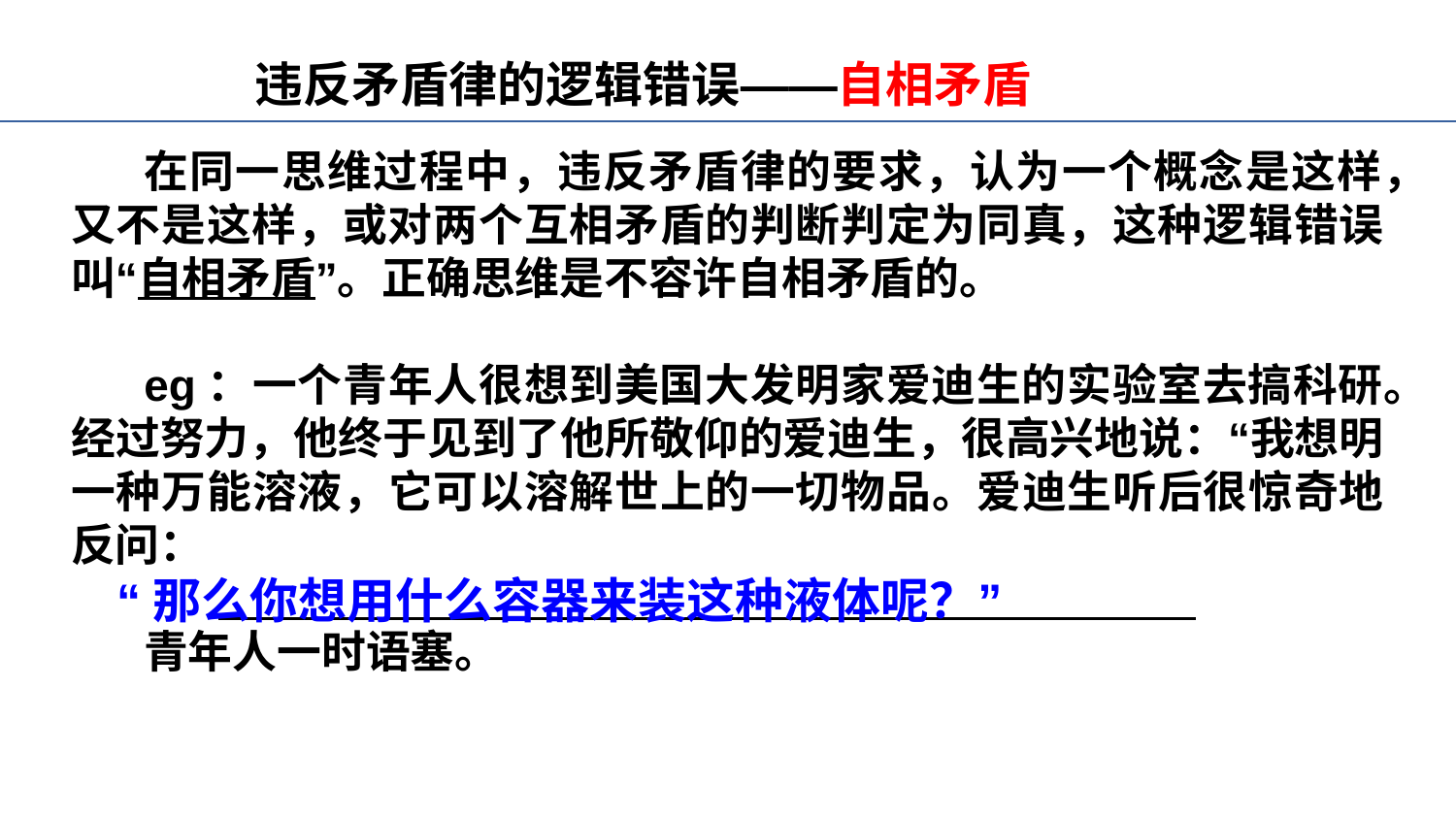

违反矛盾律的逻辑错误——自相矛盾
在同一思维过程中，违反矛盾律的要求，认为一个概念是这样，又不是这样，或对两个互相矛盾的判断判定为同真，这种逻辑错误叫“自相矛盾”。正确思维是不容许自相矛盾的。

eg：一个青年人很想到美国大发明家爱迪生的实验室去搞科研。经过努力，他终于见到了他所敬仰的爱迪生，很高兴地说：“我想明一种万能溶液，它可以溶解世上的一切物品。爱迪生听后很惊奇地反问：

青年人一时语塞。
“那么你想用什么容器来装这种液体呢？”